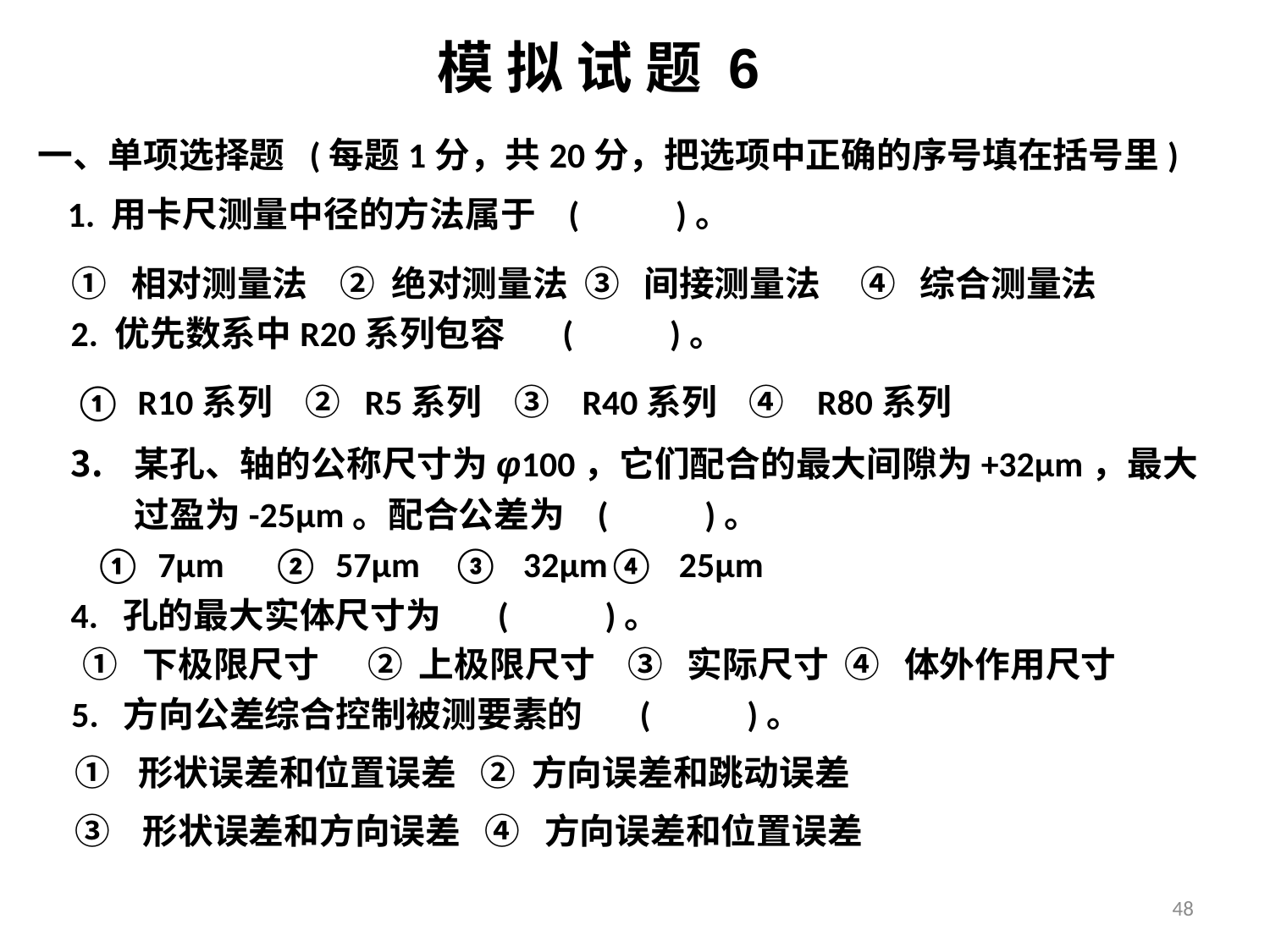

模 拟 试 题 6
一、单项选择题  (每题1分，共20分，把选项中正确的序号填在括号里)
1. 用卡尺测量中径的方法属于   (            )。
①  相对测量法    ②  绝对测量法  ③   间接测量法     ④   综合测量法
2. 优先数系中R20系列包容      (            )。
①  R10系列    ②  R5系列    ③   R40系列    ④   R80系列
某孔、轴的公称尺寸为φ100，它们配合的最大间隙为+32μm，最大过盈为-25μm。配合公差为   (            )。
①  7μm      ②  57μm    ③   32μm④   25μm
4.  孔的最大实体尺寸为      (            )。
①  下极限尺寸      ②  上极限尺寸    ③   实际尺寸  ④   体外作用尺寸
5.  方向公差综合控制被测要素的      (            )。
形状误差和位置误差   ②  方向误差和跳动误差
③   形状误差和方向误差   ④   方向误差和位置误差
48